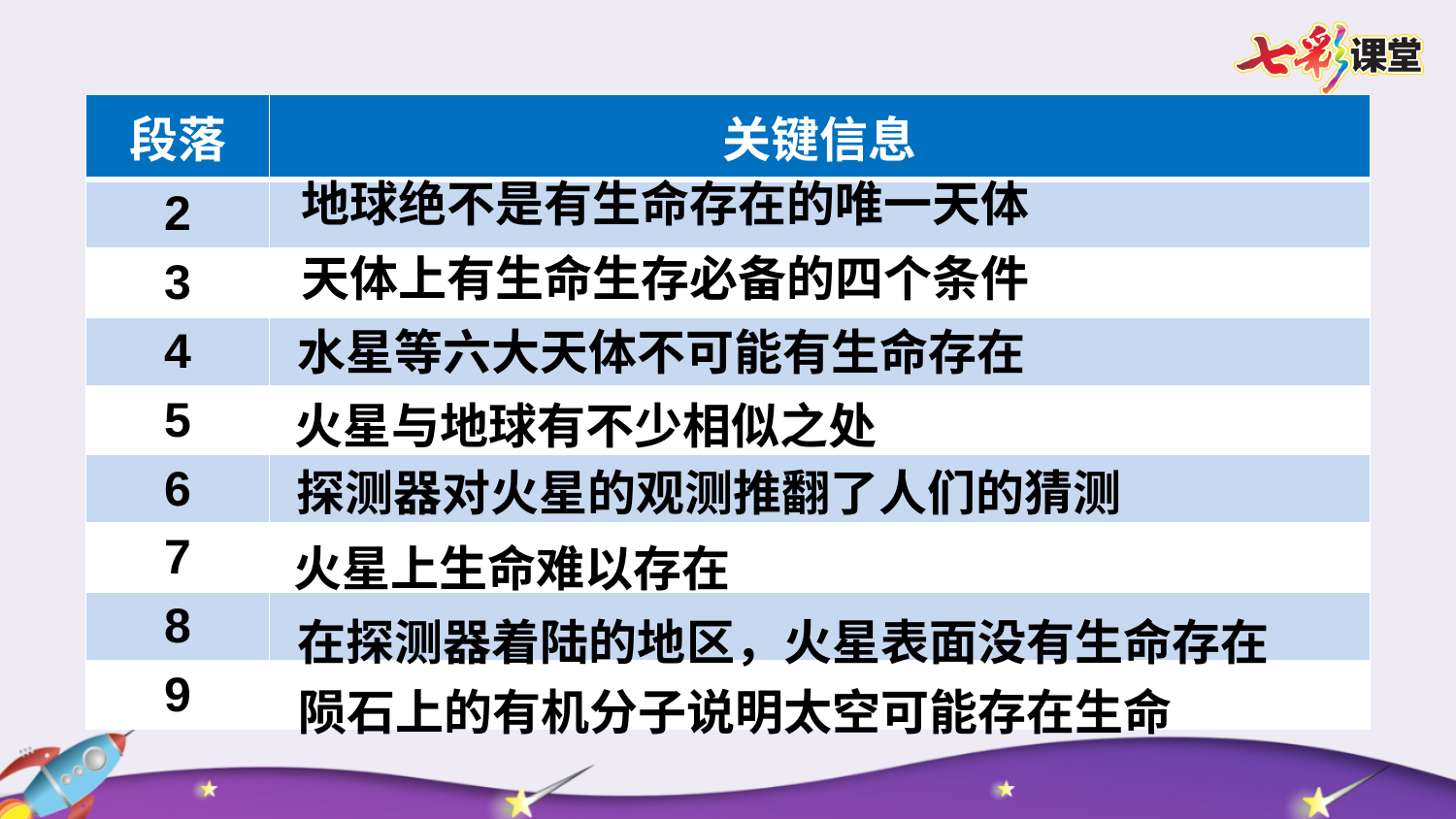

| 段落 | 关键信息 |
| --- | --- |
| 2 |  |
| 3 |  |
| 4 |  |
| 5 |  |
| 6 |  |
| 7 |  |
| 8 |  |
| 9 |  |
 地球绝不是有生命存在的唯一天体
 天体上有生命生存必备的四个条件
 水星等六大天体不可能有生命存在
火星与地球有不少相似之处
探测器对火星的观测推翻了人们的猜测
火星上生命难以存在
在探测器着陆的地区，火星表面没有生命存在
陨石上的有机分子说明太空可能存在生命